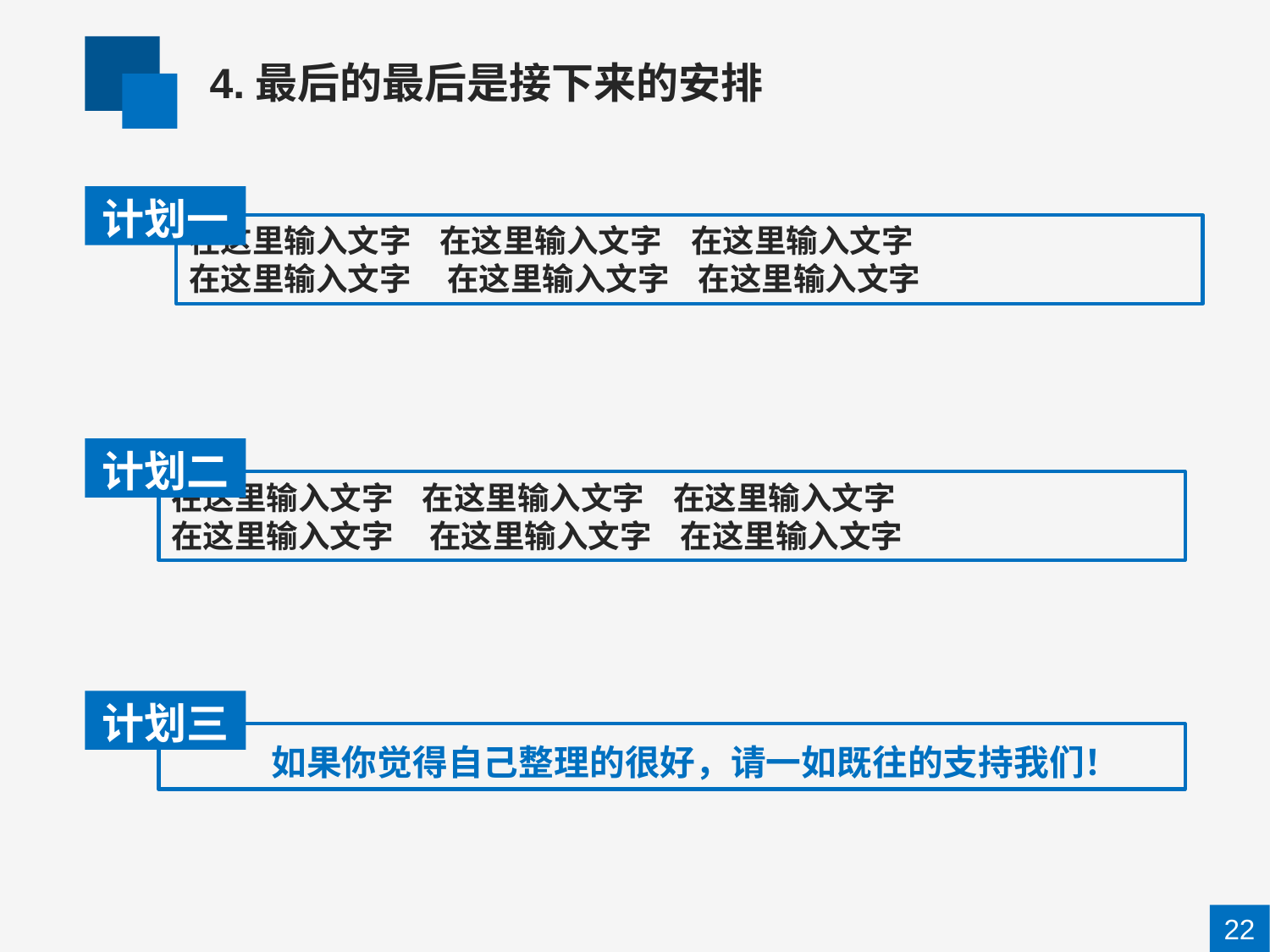

4.最后的最后是接下来的安排
计划一
在这里输入文字    在这里输入文字    在这里输入文字
在这里输入文字     在这里输入文字    在这里输入文字
计划二
在这里输入文字    在这里输入文字    在这里输入文字
在这里输入文字     在这里输入文字    在这里输入文字
计划三
如果你觉得自己整理的很好，请一如既往的支持我们！

22